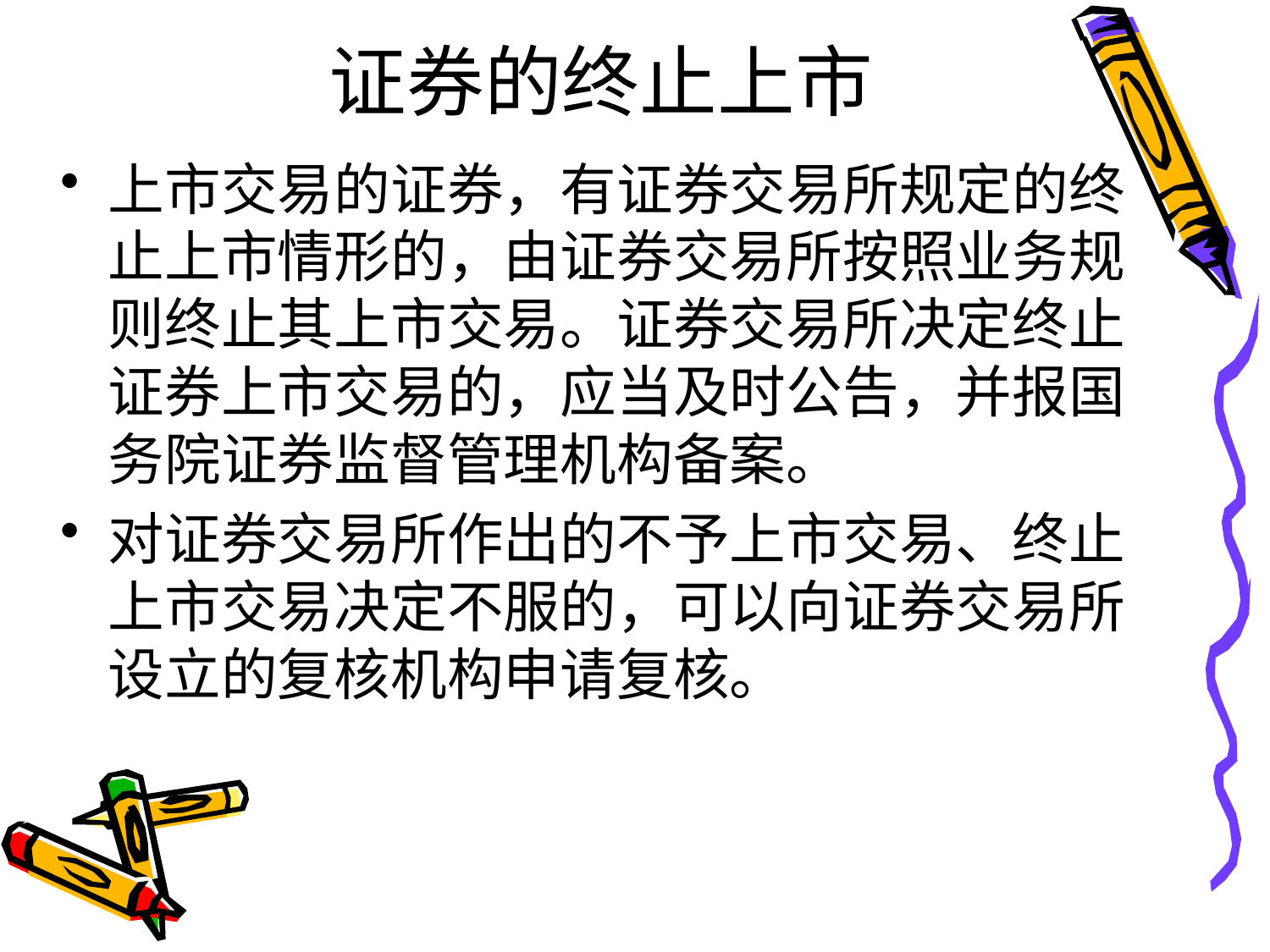

# 证券的终止上市
上市交易的证券，有证券交易所规定的终止上市情形的，由证券交易所按照业务规则终止其上市交易。证券交易所决定终止证券上市交易的，应当及时公告，并报国务院证券监督管理机构备案。
对证券交易所作出的不予上市交易、终止上市交易决定不服的，可以向证券交易所设立的复核机构申请复核。